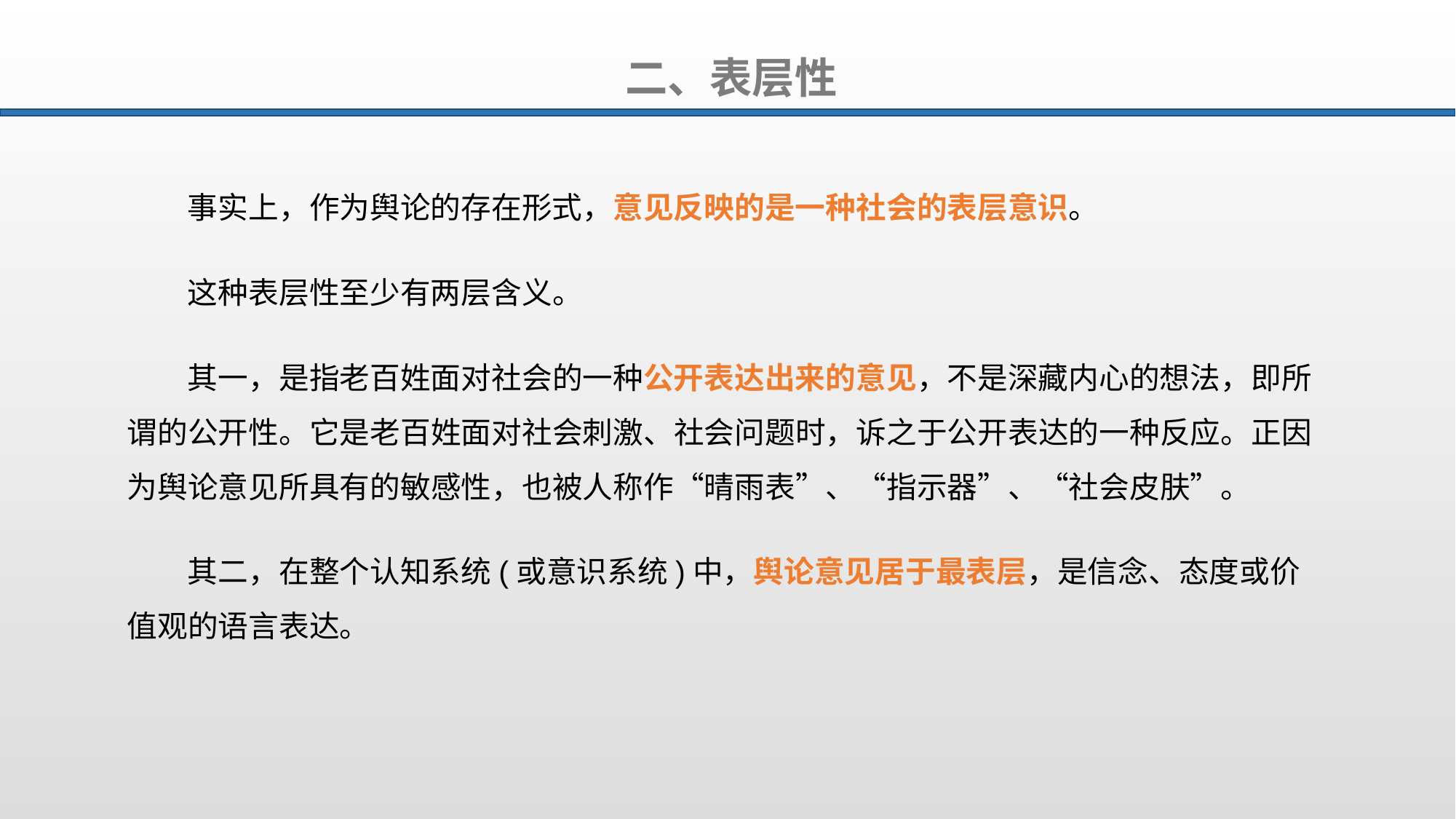

二、表层性

事实上，作为舆论的存在形式，意见反映的是一种社会的表层意识。
这种表层性至少有两层含义。
其一，是指老百姓面对社会的一种公开表达出来的意见，不是深藏内心的想法，即所谓的公开性。它是老百姓面对社会刺激、社会问题时，诉之于公开表达的一种反应。正因为舆论意见所具有的敏感性，也被人称作“晴雨表”、“指示器”、“社会皮肤”。
其二，在整个认知系统(或意识系统)中，舆论意见居于最表层，是信念、态度或价值观的语言表达。